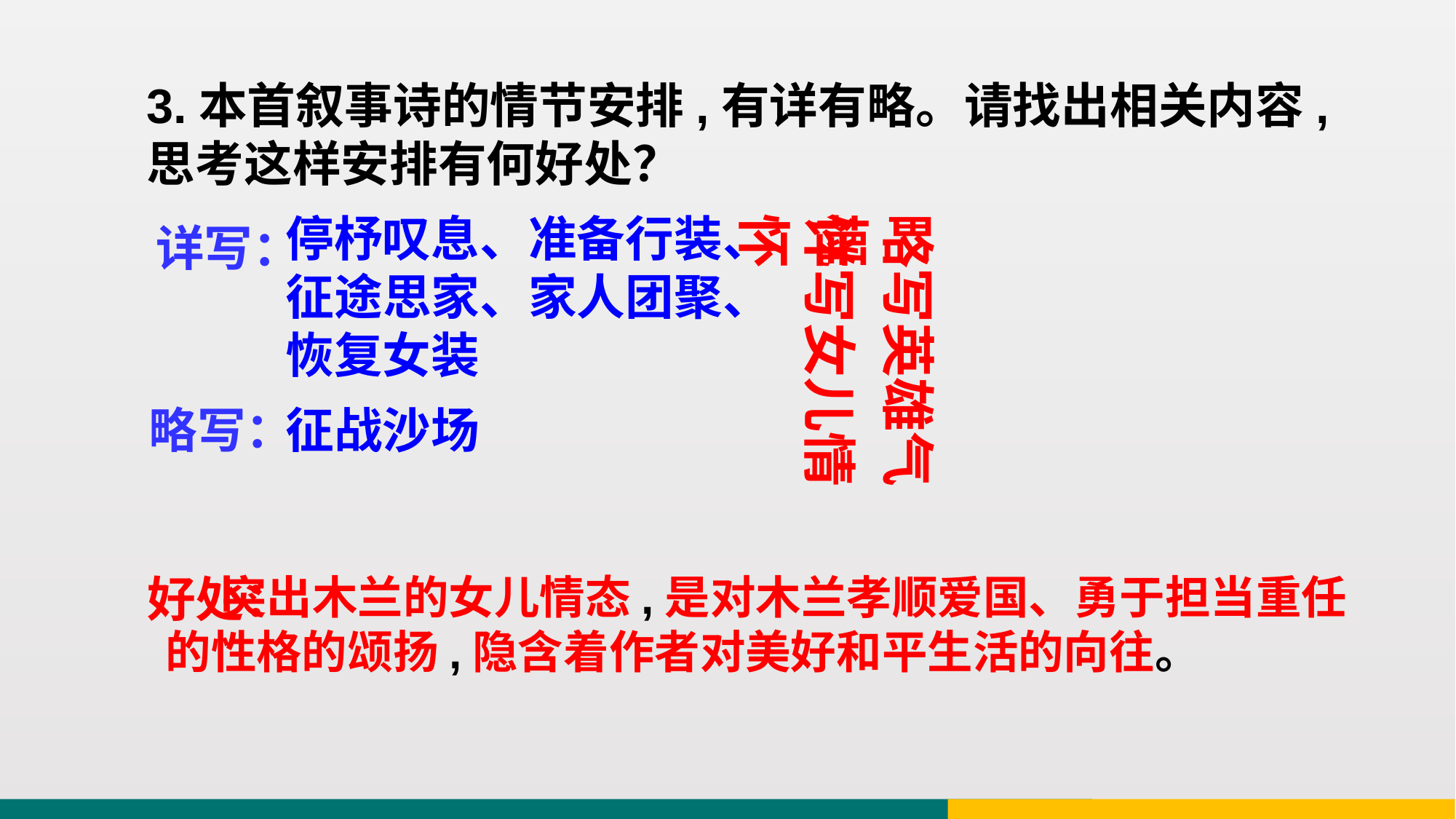

3.本首叙事诗的情节安排,有详有略。请找出相关内容,思考这样安排有何好处？
停杼叹息、准备行装、
征途思家、家人团聚、恢复女装
详写女儿情怀
略写英雄气概
详写：
略写：
征战沙场
好处：
        突出木兰的女儿情态,是对木兰孝顺爱国、勇于担当重任的性格的颂扬,隐含着作者对美好和平生活的向往。